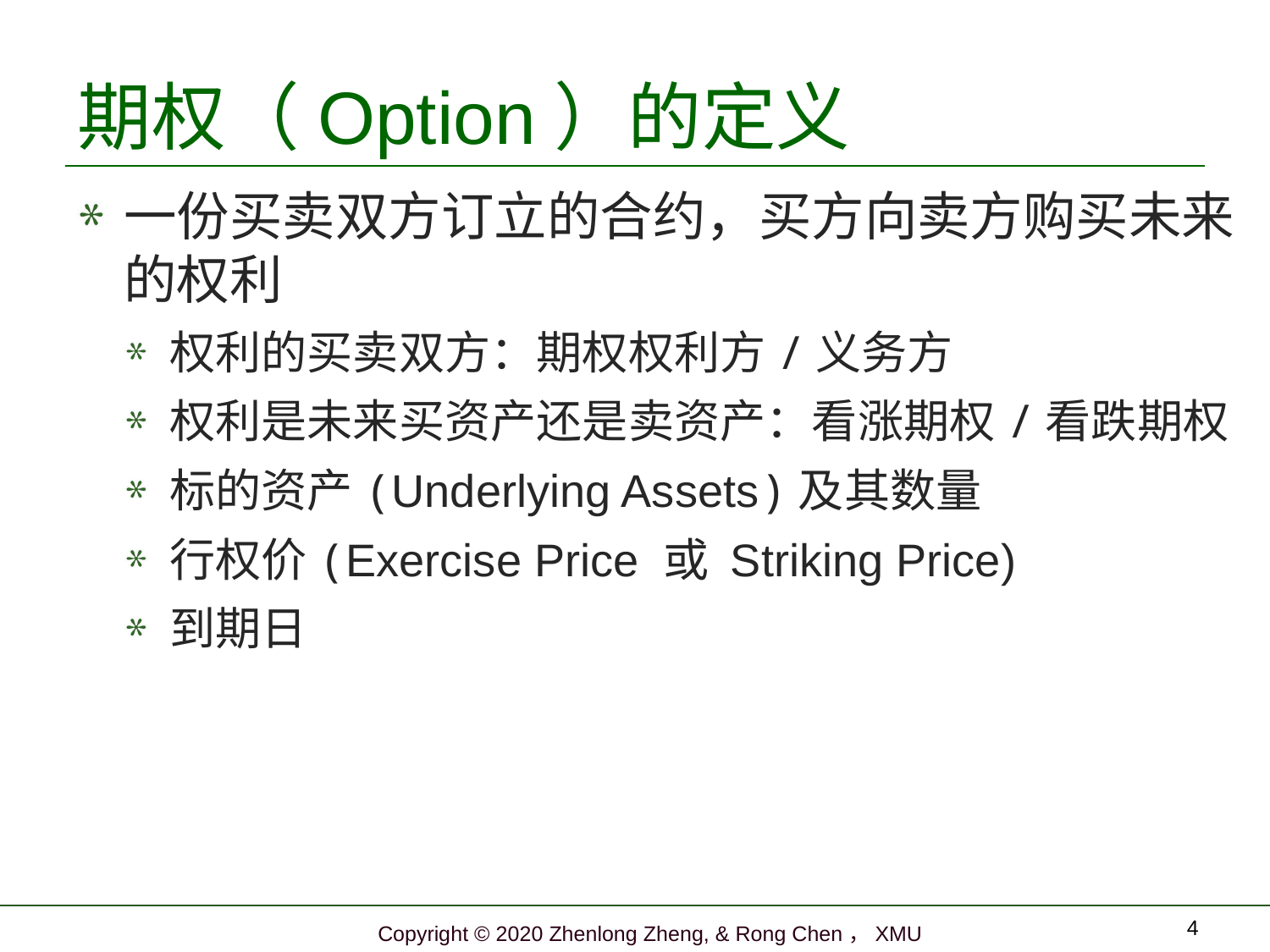

# 期权（Option）的定义
一份买卖双方订立的合约，买方向卖方购买未来的权利
权利的买卖双方：期权权利方/义务方
权利是未来买资产还是卖资产：看涨期权/看跌期权
标的资产(Underlying Assets)及其数量
行权价(Exercise Price 或 Striking Price)
到期日

4